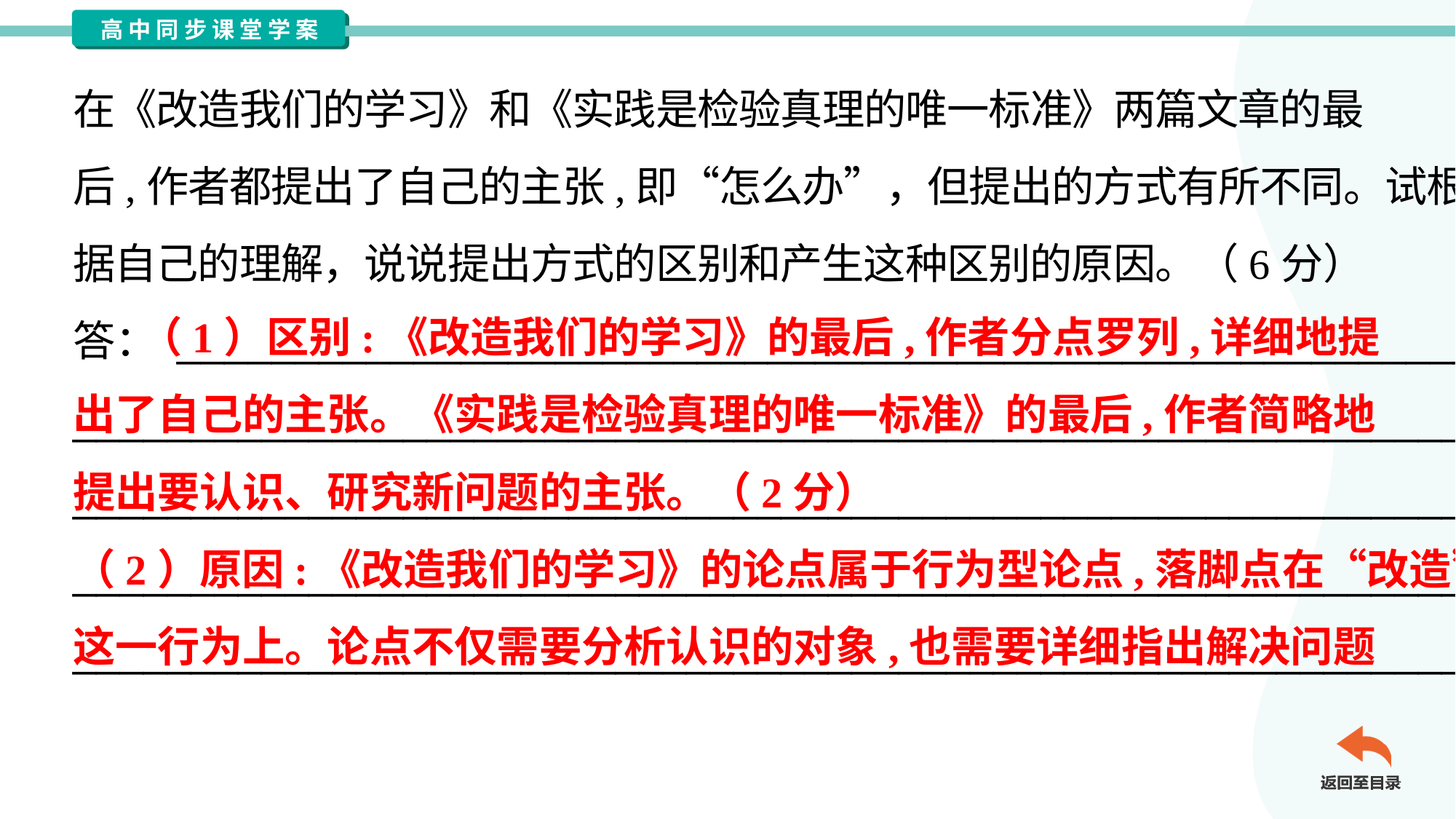

在《改造我们的学习》和《实践是检验真理的唯一标准》两篇文章的最
后,作者都提出了自己的主张,即“怎么办”，但提出的方式有所不同。试根
据自己的理解，说说提出方式的区别和产生这种区别的原因。（6分）
答： ________________________________________________________
_____________________________________________________________
_____________________________________________________________
_____________________________________________________________
_____________________________________________________________
      （1）区别:《改造我们的学习》的最后,作者分点罗列,详细地提
出了自己的主张。《实践是检验真理的唯一标准》的最后,作者简略地
提出要认识、研究新问题的主张。（2分）
（2）原因:《改造我们的学习》的论点属于行为型论点,落脚点在“改造”
这一行为上。论点不仅需要分析认识的对象,也需要详细指出解决问题